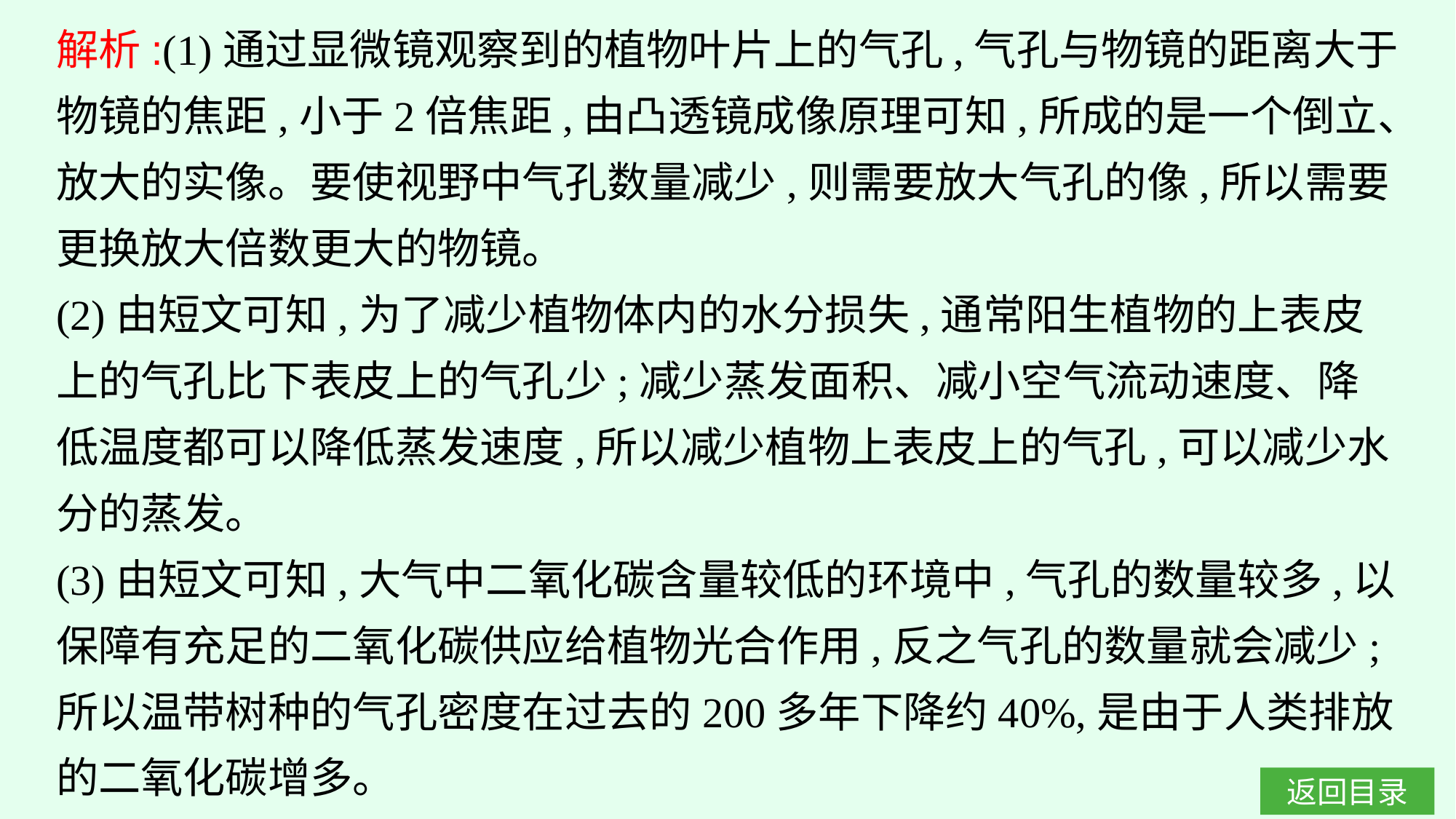

解析:(1)通过显微镜观察到的植物叶片上的气孔,气孔与物镜的距离大于物镜的焦距,小于2倍焦距,由凸透镜成像原理可知,所成的是一个倒立、放大的实像。要使视野中气孔数量减少,则需要放大气孔的像,所以需要更换放大倍数更大的物镜。
(2)由短文可知,为了减少植物体内的水分损失,通常阳生植物的上表皮上的气孔比下表皮上的气孔少;减少蒸发面积、减小空气流动速度、降低温度都可以降低蒸发速度,所以减少植物上表皮上的气孔,可以减少水分的蒸发。
(3)由短文可知,大气中二氧化碳含量较低的环境中,气孔的数量较多,以保障有充足的二氧化碳供应给植物光合作用,反之气孔的数量就会减少;所以温带树种的气孔密度在过去的200多年下降约40%,是由于人类排放的二氧化碳增多。